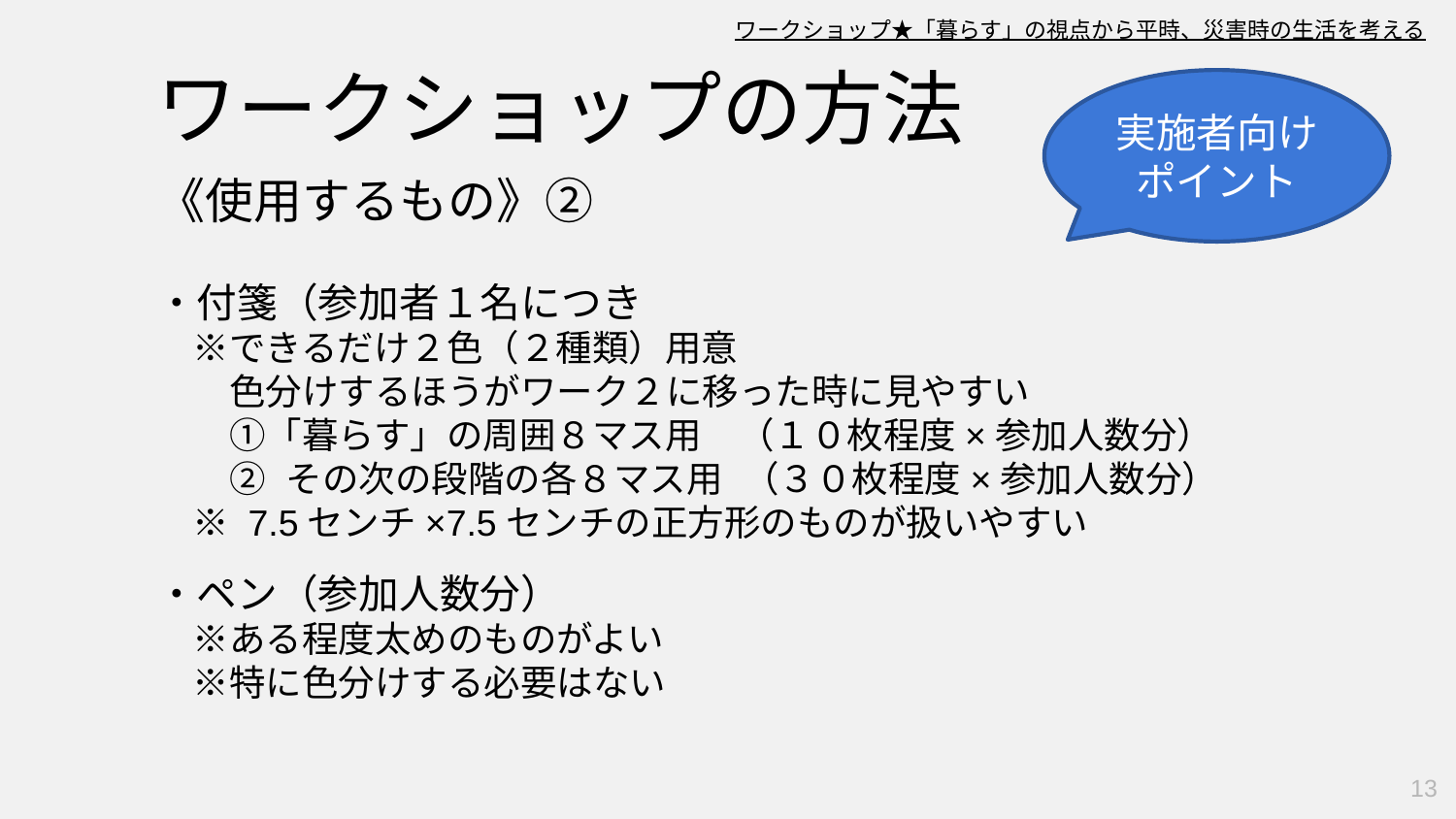

ワークショップ★「暮らす」の視点から平時、災害時の生活を考える
ワークショップの方法
実施者向け
ポイント
《使用するもの》②

・付箋（参加者１名につき
　※できるだけ２色（２種類）用意
　　色分けするほうがワーク２に移った時に見やすい
　　①「暮らす」の周囲８マス用　（１０枚程度×参加人数分）
　　②  その次の段階の各８マス用  （３０枚程度×参加人数分）
　※ 7.5センチ×7.5センチの正方形のものが扱いやすい

・ペン（参加人数分）
　※ある程度太めのものがよい
　※特に色分けする必要はない
13